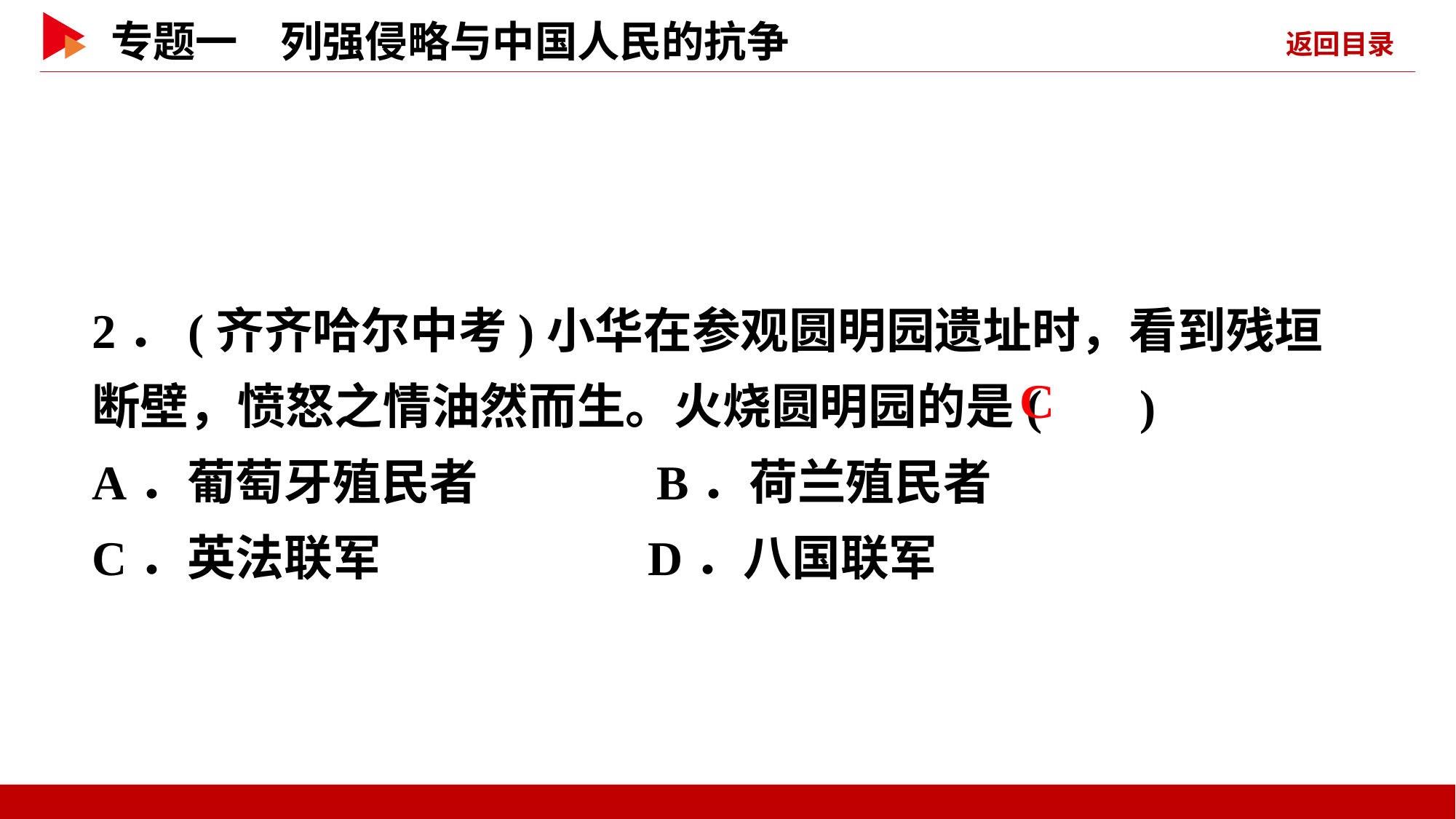

2．(齐齐哈尔中考)小华在参观圆明园遗址时，看到残垣断壁，愤怒之情油然而生。火烧圆明园的是(        )
A．葡萄牙殖民者               B．荷兰殖民者
C．英法联军                       D．八国联军
   C